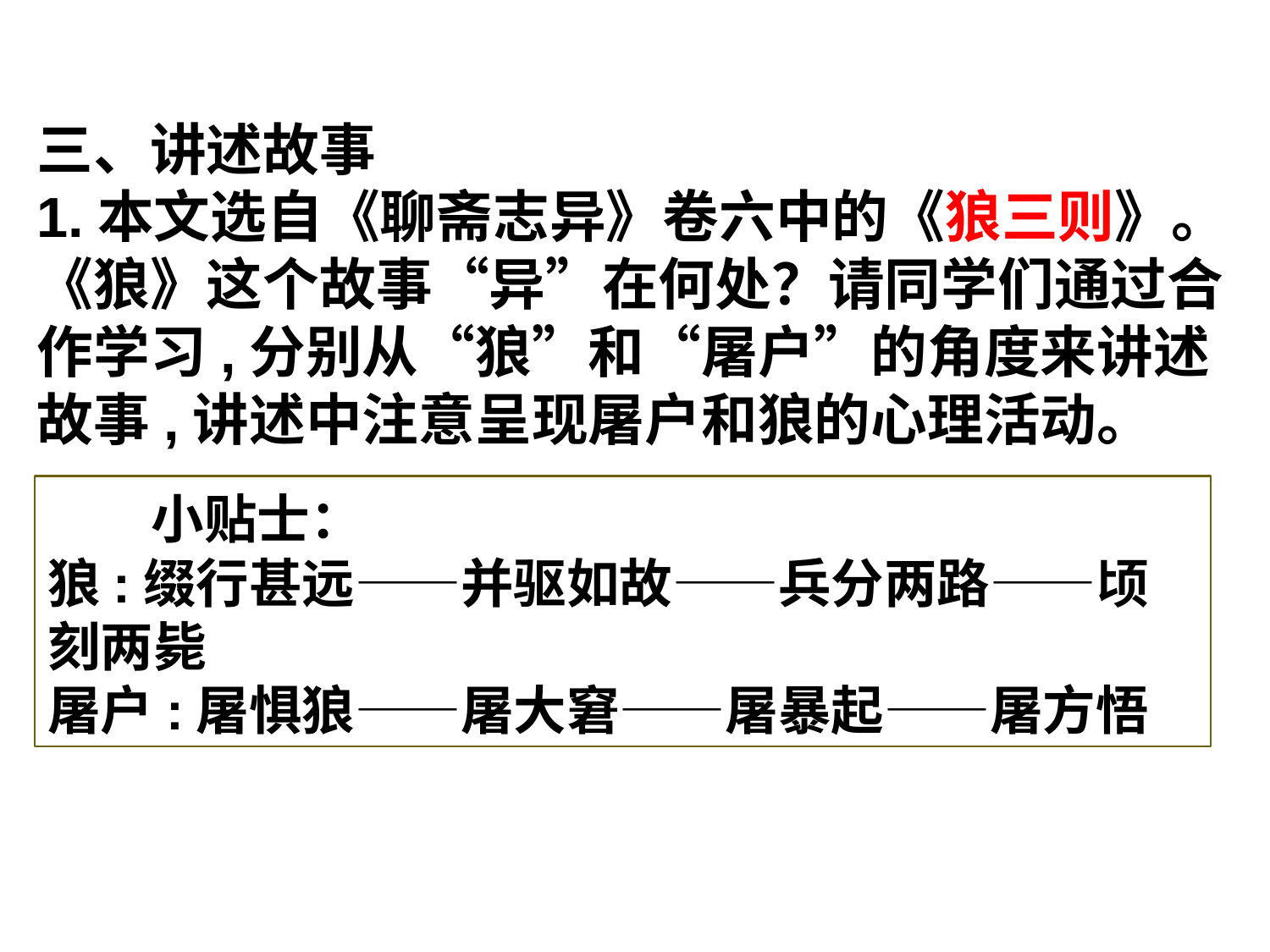

三、讲述故事
1.本文选自《聊斋志异》卷六中的《狼三则》。《狼》这个故事“异”在何处？请同学们通过合作学习,分别从“狼”和“屠户”的角度来讲述故事,讲述中注意呈现屠户和狼的心理活动。
       小贴士：
狼:缀行甚远——并驱如故——兵分两路——顷刻两毙
屠户:屠惧狼——屠大窘——屠暴起——屠方悟